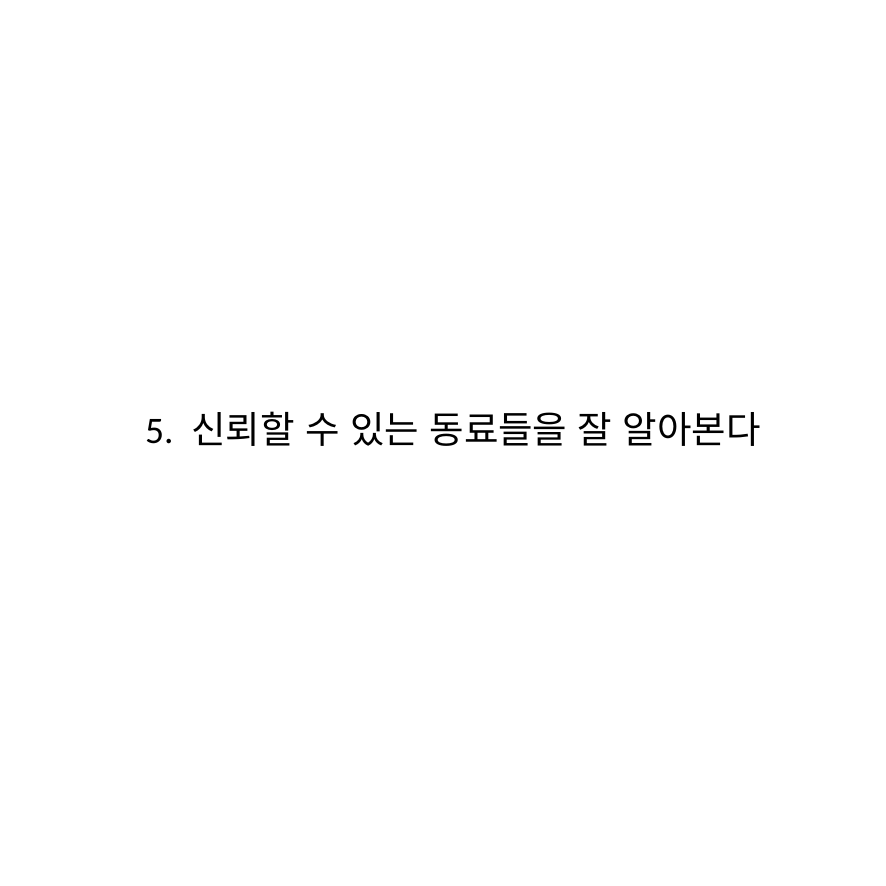

5. 신뢰할 수 있는 동료들을 잘 알아본다